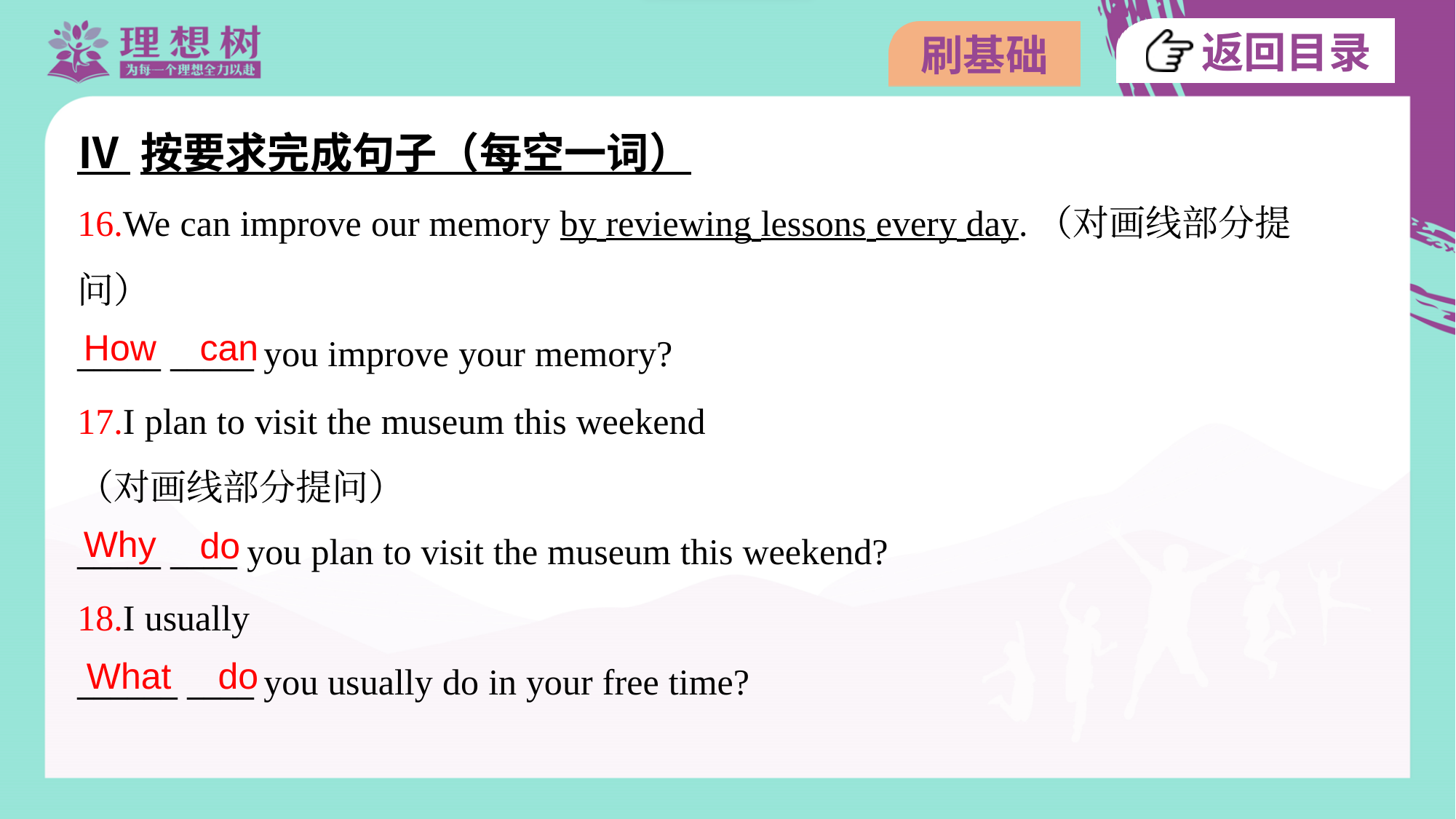

Ⅳ 按要求完成句子（每空一词）
16.We can improve our memory by reviewing lessons every day.（对画线部分提
问）
_____ _____ you improve your memory?
How
can
17.I plan to visit the museum this weekend . .to learn more about science.
（对画线部分提问）
_____ ____ you plan to visit the museum this weekend?
Why
do
18.I usually . .do housework with my parents in my free time.（对画线部分提问）
______ ____ you usually do in your free time?
What
do